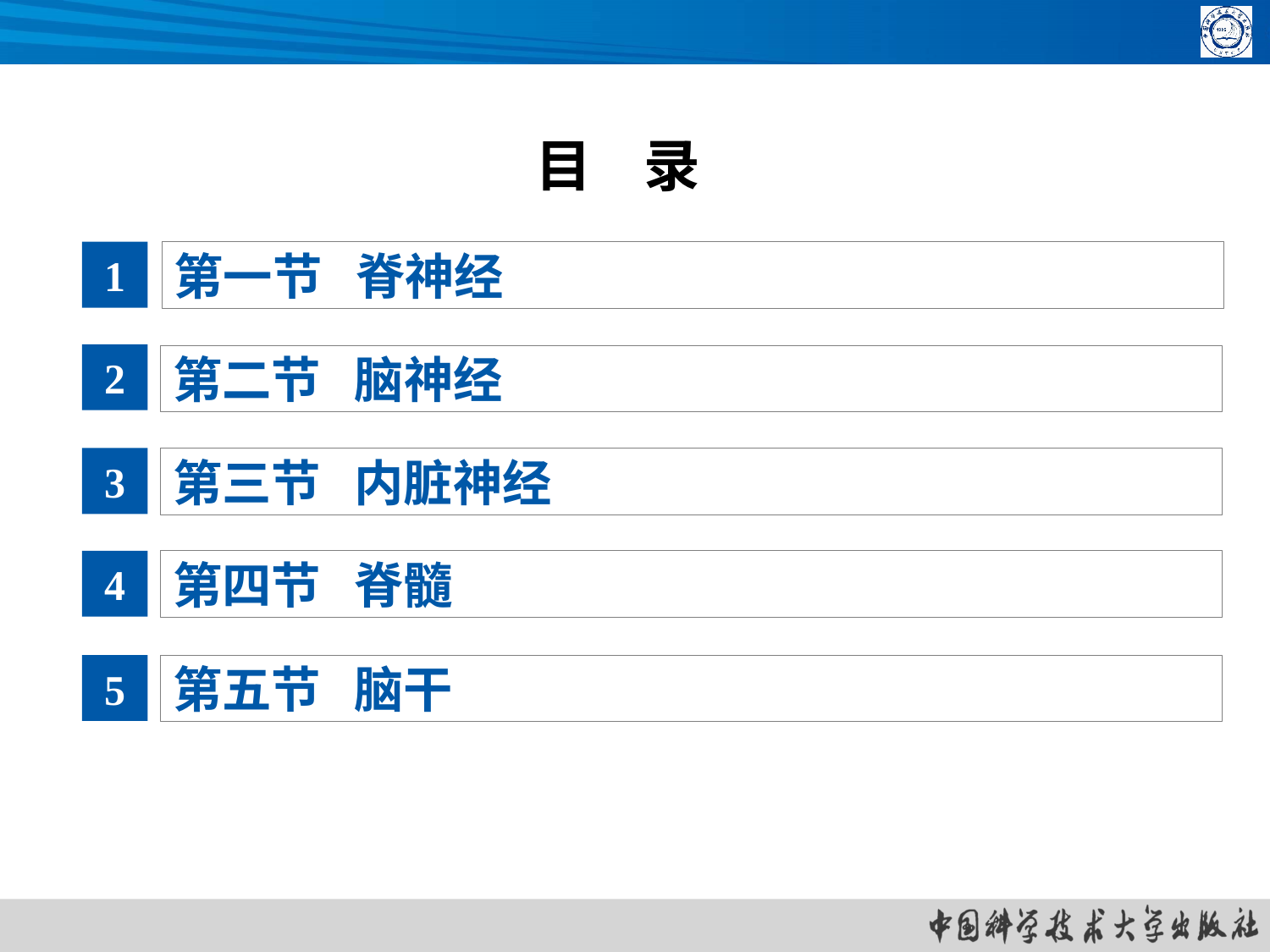

# 目    录
1
第一节   脊神经
2
第二节   脑神经
3
第三节   内脏神经
4
第四节   脊髓
5
第五节   脑干